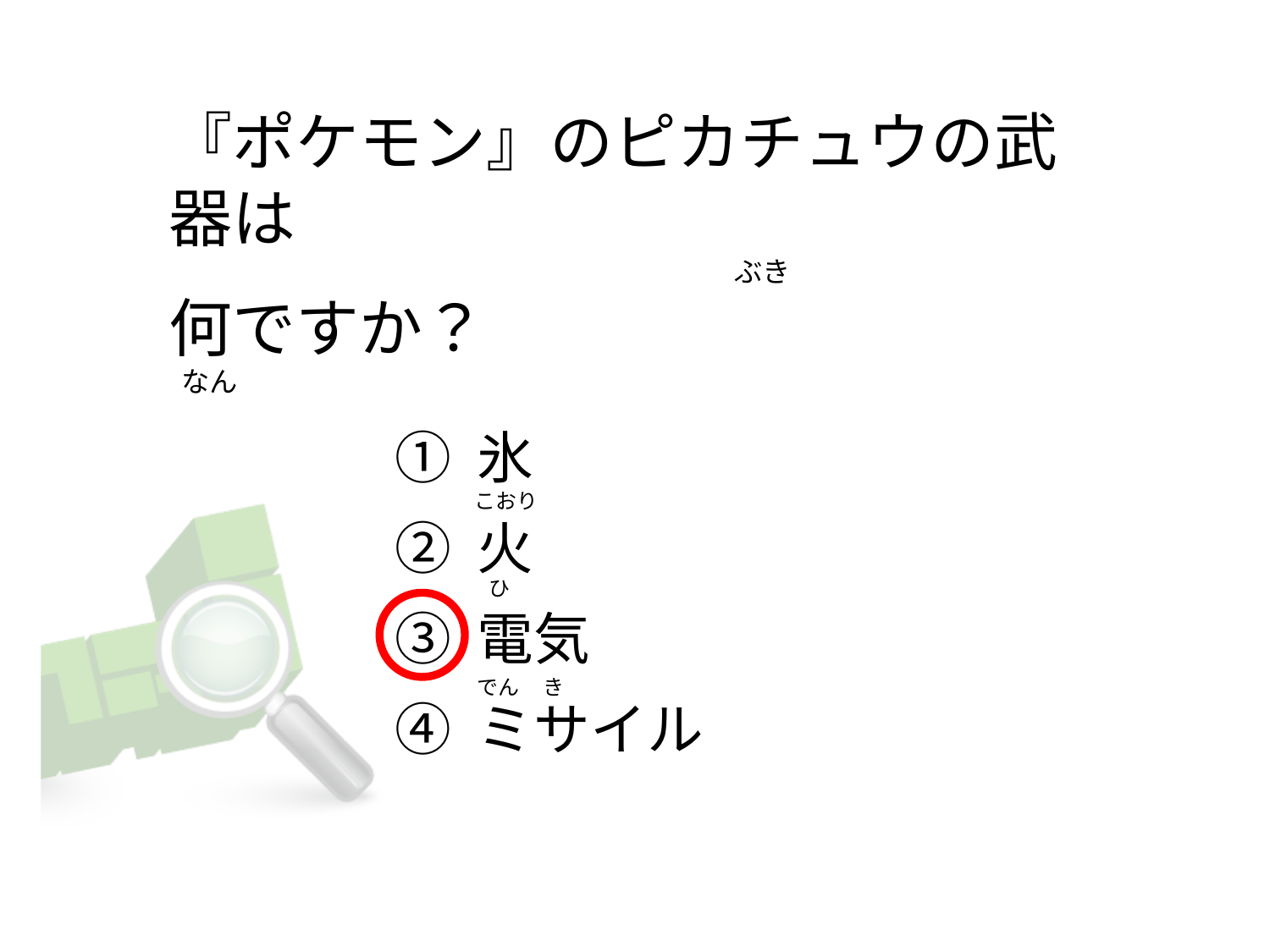

# 『ポケモン』のピカチュウの武器は                                                                                          ぶき 何ですか？  なん
① 氷
② 火
③ 電気
④ ミサイル
こおり
  ひ

でん     き